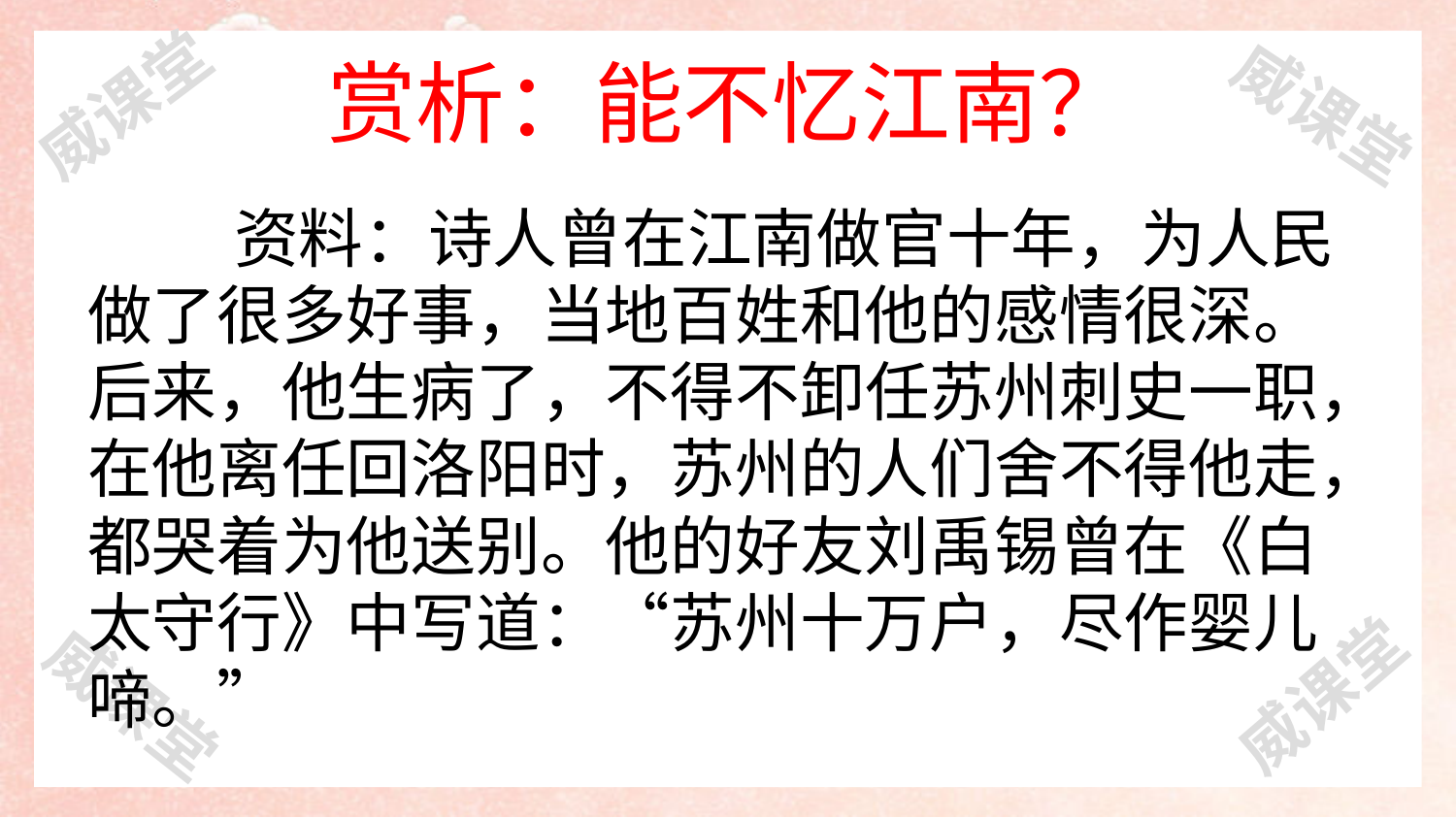

# 赏析：能不忆江南？
         资料：诗人曾在江南做官十年，为人民做了很多好事，当地百姓和他的感情很深。后来，他生病了，不得不卸任苏州刺史一职，在他离任回洛阳时，苏州的人们舍不得他走，都哭着为他送别。他的好友刘禹锡曾在《白太守行》中写道：“苏州十万户，尽作婴儿啼。”